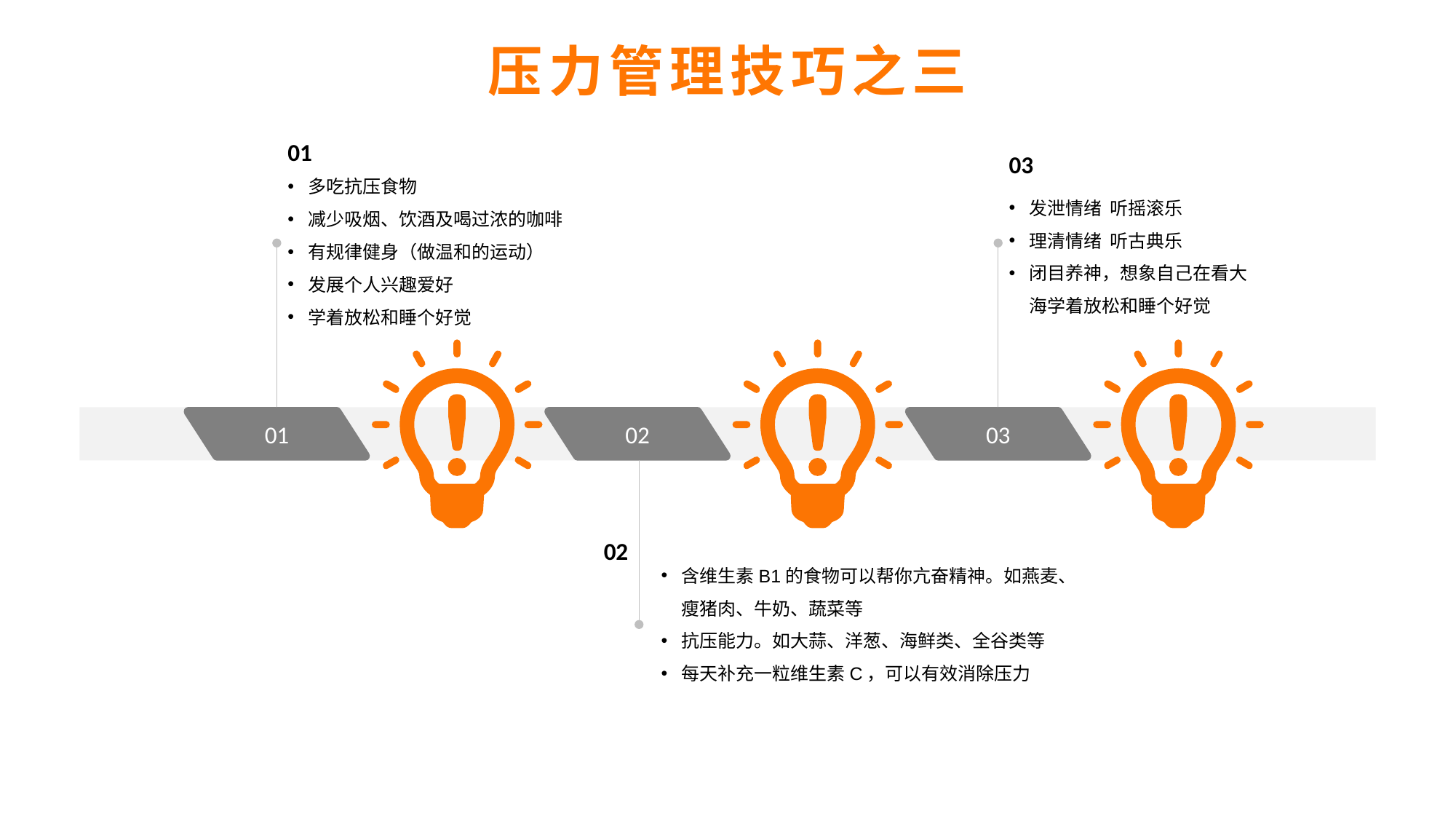

压力管理技巧之三
01
多吃抗压食物
减少吸烟、饮酒及喝过浓的咖啡
有规律健身（做温和的运动）
发展个人兴趣爱好
学着放松和睡个好觉

03
发泄情绪  听摇滚乐
理清情绪  听古典乐
闭目养神，想象自己在看大海学着放松和睡个好觉

01
02
03

02
含维生素B1的食物可以帮你亢奋精神。如燕麦、瘦猪肉、牛奶、蔬菜等
抗压能力。如大蒜、洋葱、海鲜类、全谷类等
每天补充一粒维生素C，可以有效消除压力